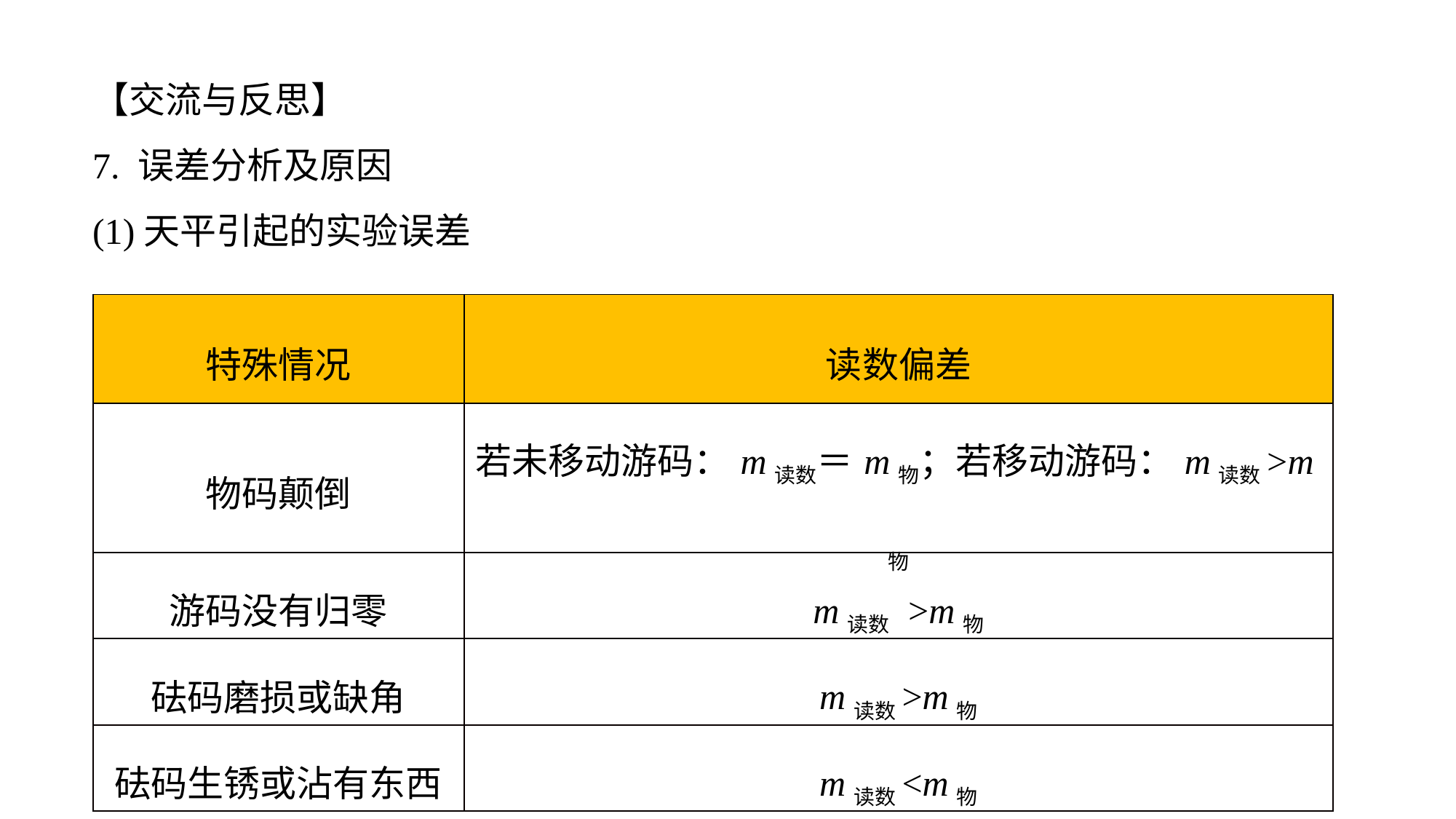

【交流与反思】7. 误差分析及原因
(1)天平引起的实验误差
| 特殊情况 | 读数偏差 |
| --- | --- |
| 物码颠倒 | 若未移动游码：m读数＝m物；若移动游码：m读数>m物 |
| 游码没有归零 | m读数 >m物 |
| 砝码磨损或缺角 | m读数>m物 |
| 砝码生锈或沾有东西 | m读数<m物 |